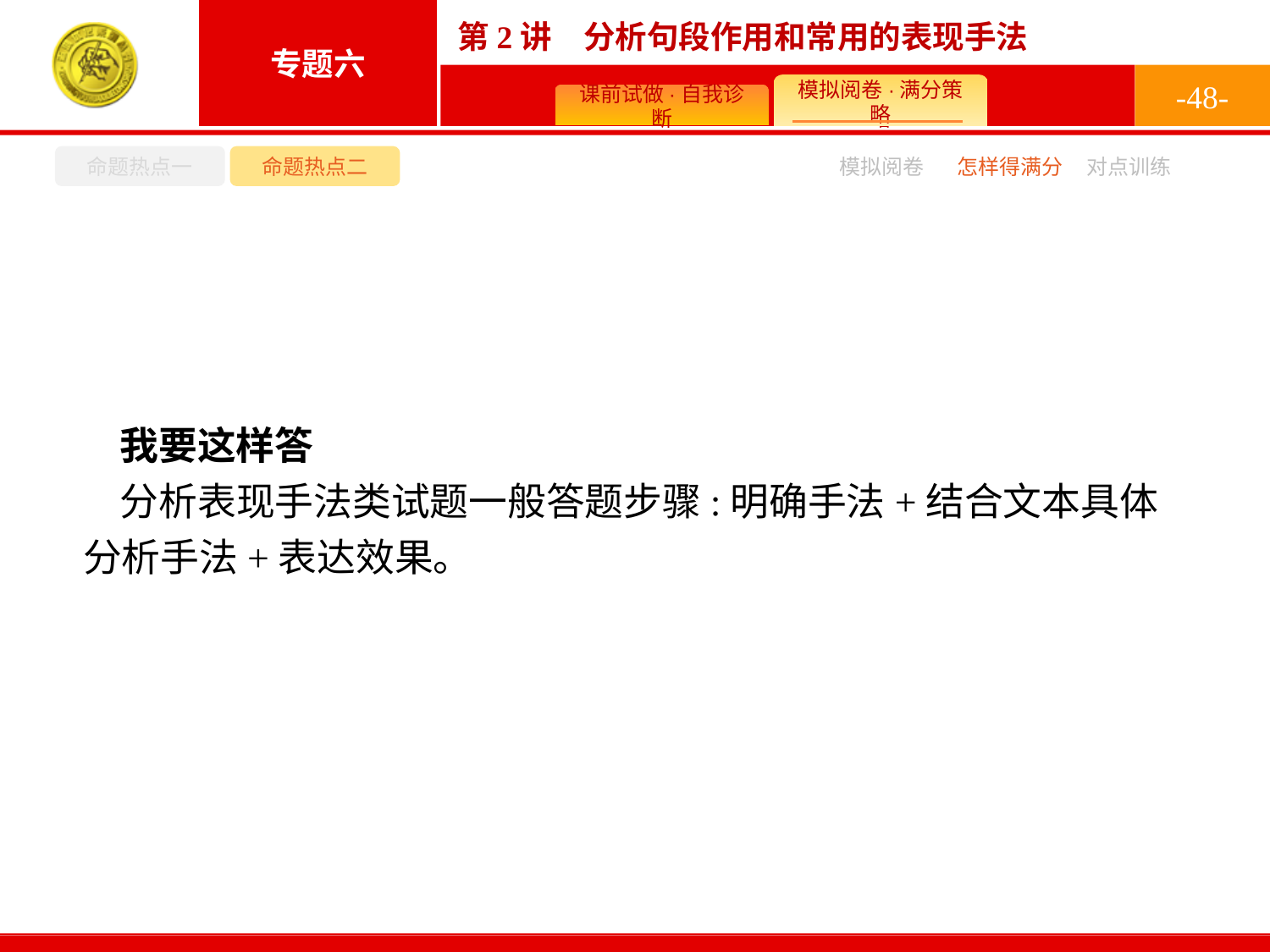

-48-
命题热点一
命题热点二
怎样得满分
模拟阅卷
对点训练
我要这样答
分析表现手法类试题一般答题步骤:明确手法+结合文本具体分析手法+表达效果。